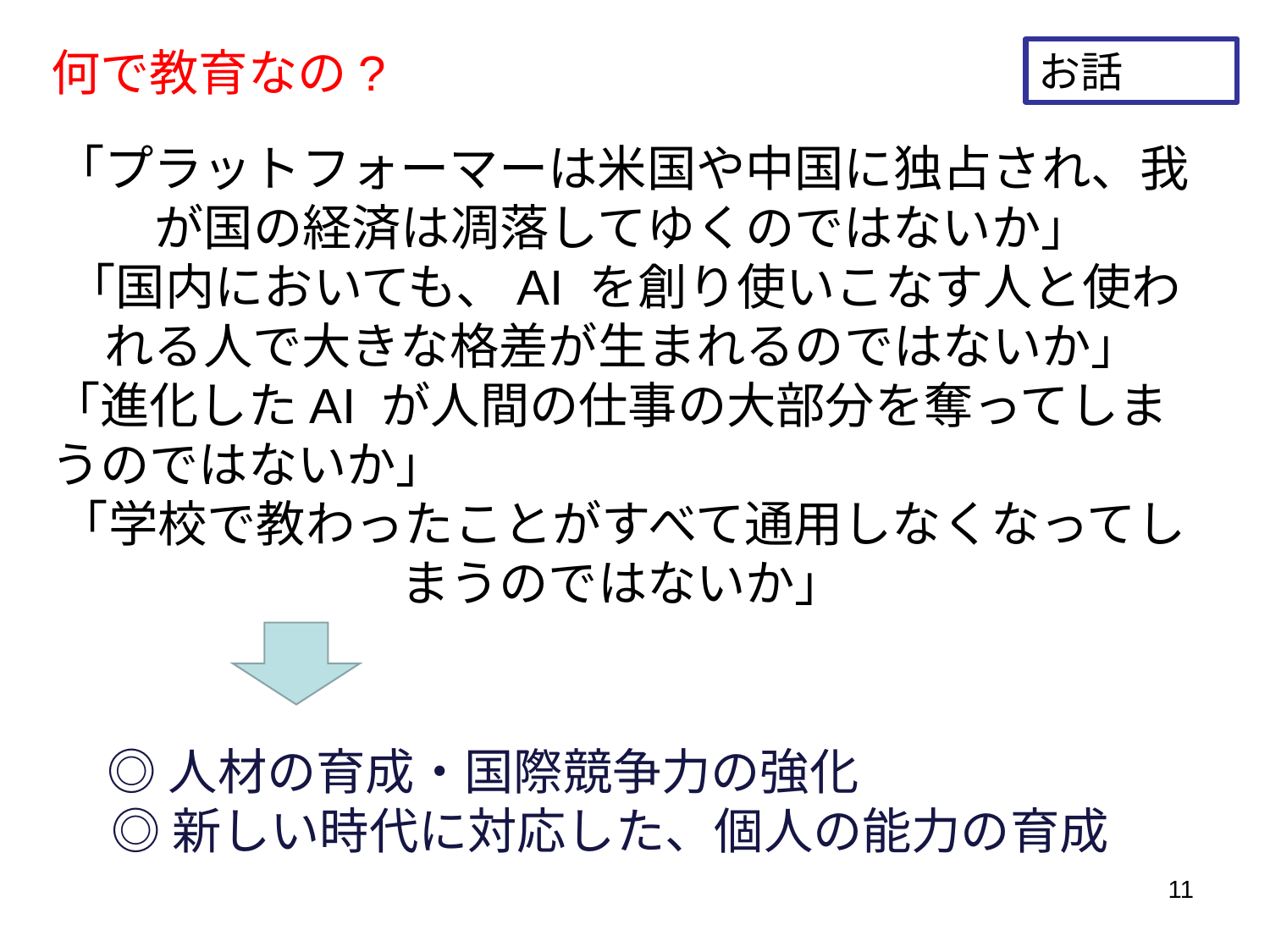

# 何で教育なの?
お話
「プラットフォーマーは米国や中国に独占され、我が国の経済は凋落してゆくのではないか」
「国内においても、AI を創り使いこなす人と使われる人で大きな格差が生まれるのではないか」
「進化したAI が人間の仕事の大部分を奪ってしまうのではないか」
「学校で教わったことがすべて通用しなくなってしまうのではないか」

◎人材の育成・国際競争力の強化
◎新しい時代に対応した、個人の能力の育成
11